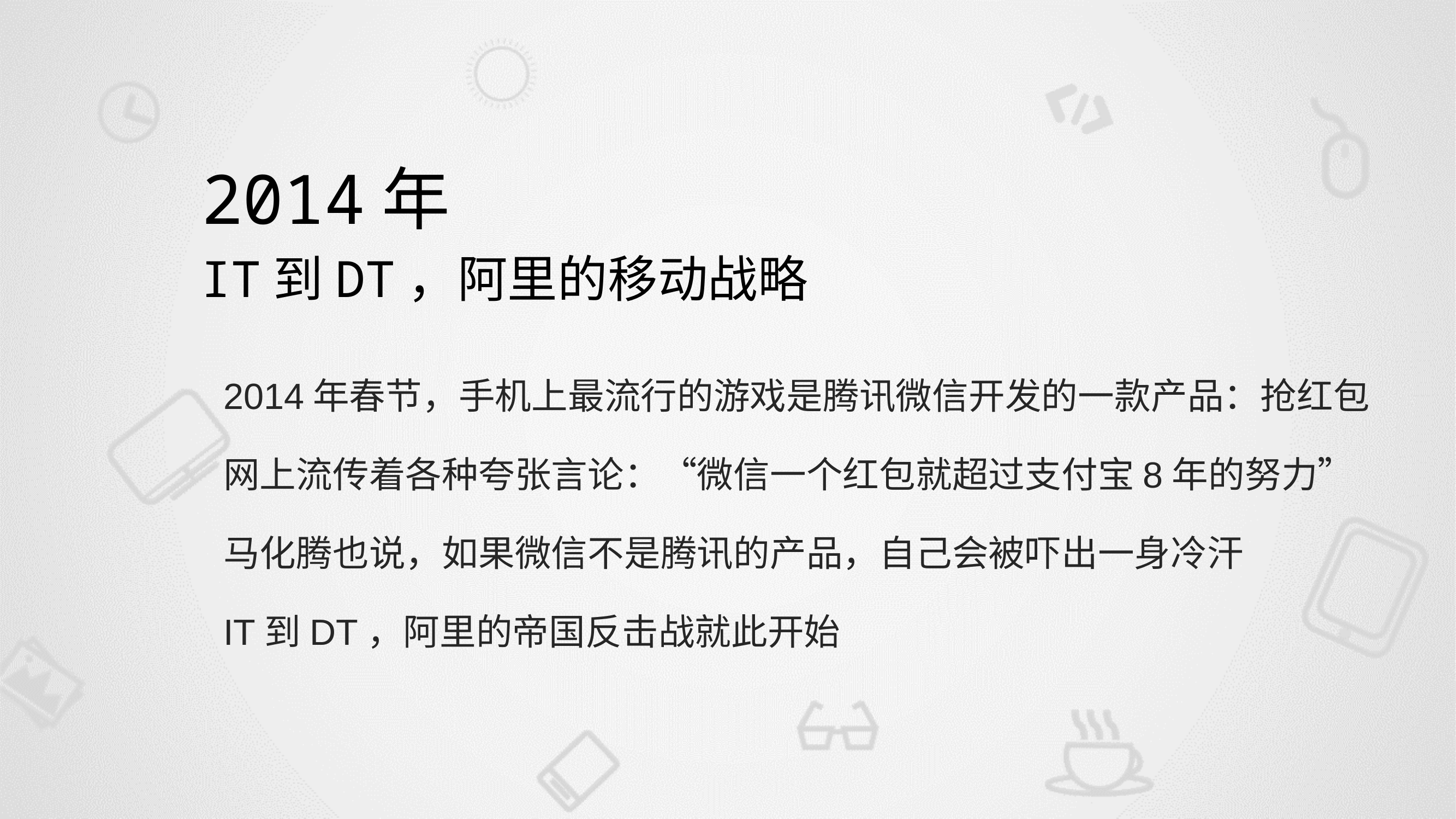

2014年
IT到DT，阿里的移动战略
2014年春节，手机上最流行的游戏是腾讯微信开发的一款产品：抢红包
网上流传着各种夸张言论：“微信一个红包就超过支付宝8年的努力”
马化腾也说，如果微信不是腾讯的产品，自己会被吓出一身冷汗
IT到DT，阿里的帝国反击战就此开始